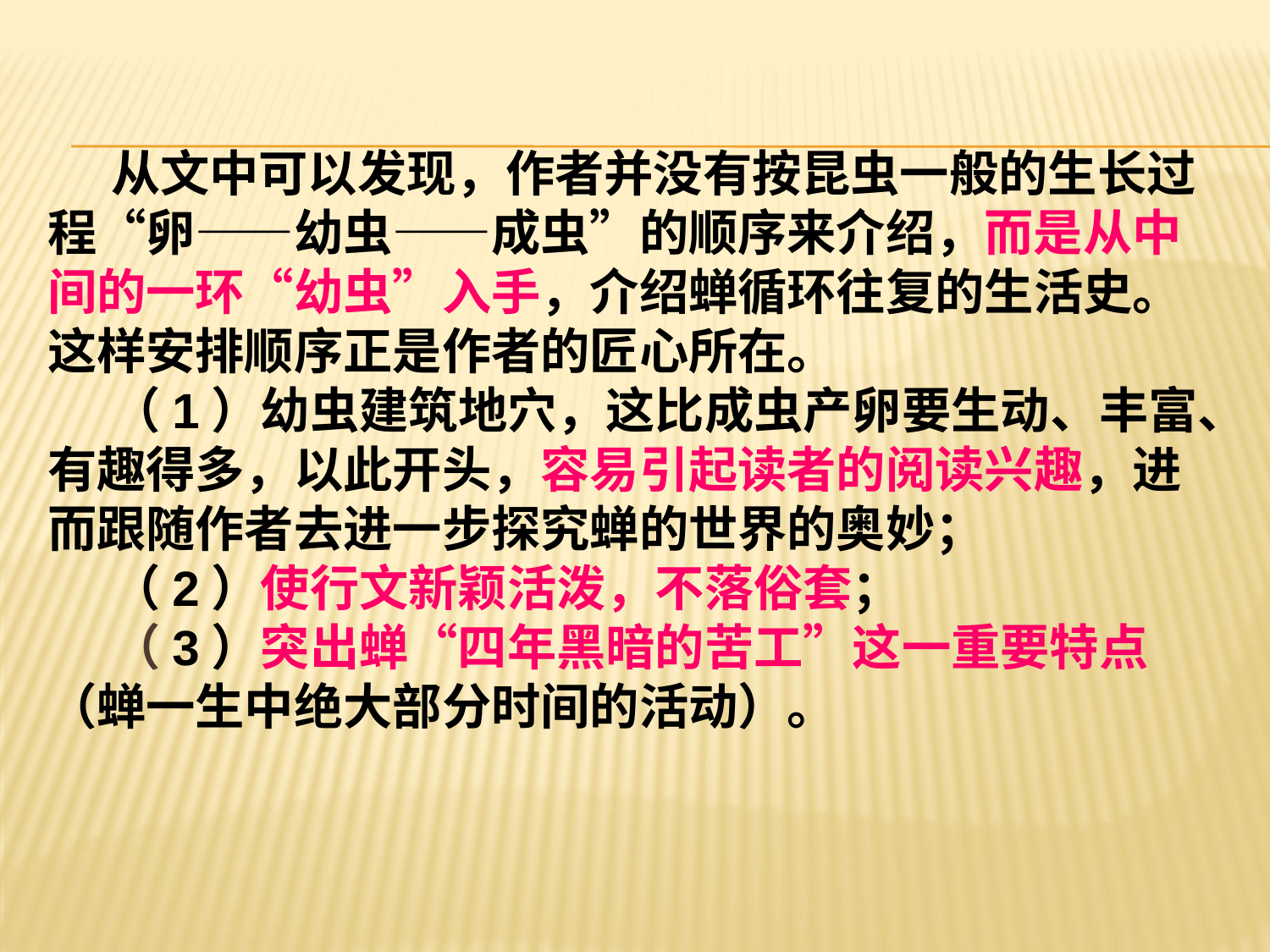

从文中可以发现，作者并没有按昆虫一般的生长过程“卵——幼虫——成虫”的顺序来介绍，而是从中间的一环“幼虫”入手，介绍蝉循环往复的生活史。这样安排顺序正是作者的匠心所在。
（1）幼虫建筑地穴，这比成虫产卵要生动、丰富、有趣得多，以此开头，容易引起读者的阅读兴趣，进而跟随作者去进一步探究蝉的世界的奥妙；
（2）使行文新颖活泼，不落俗套；
（3）突出蝉“四年黑暗的苦工”这一重要特点（蝉一生中绝大部分时间的活动）。